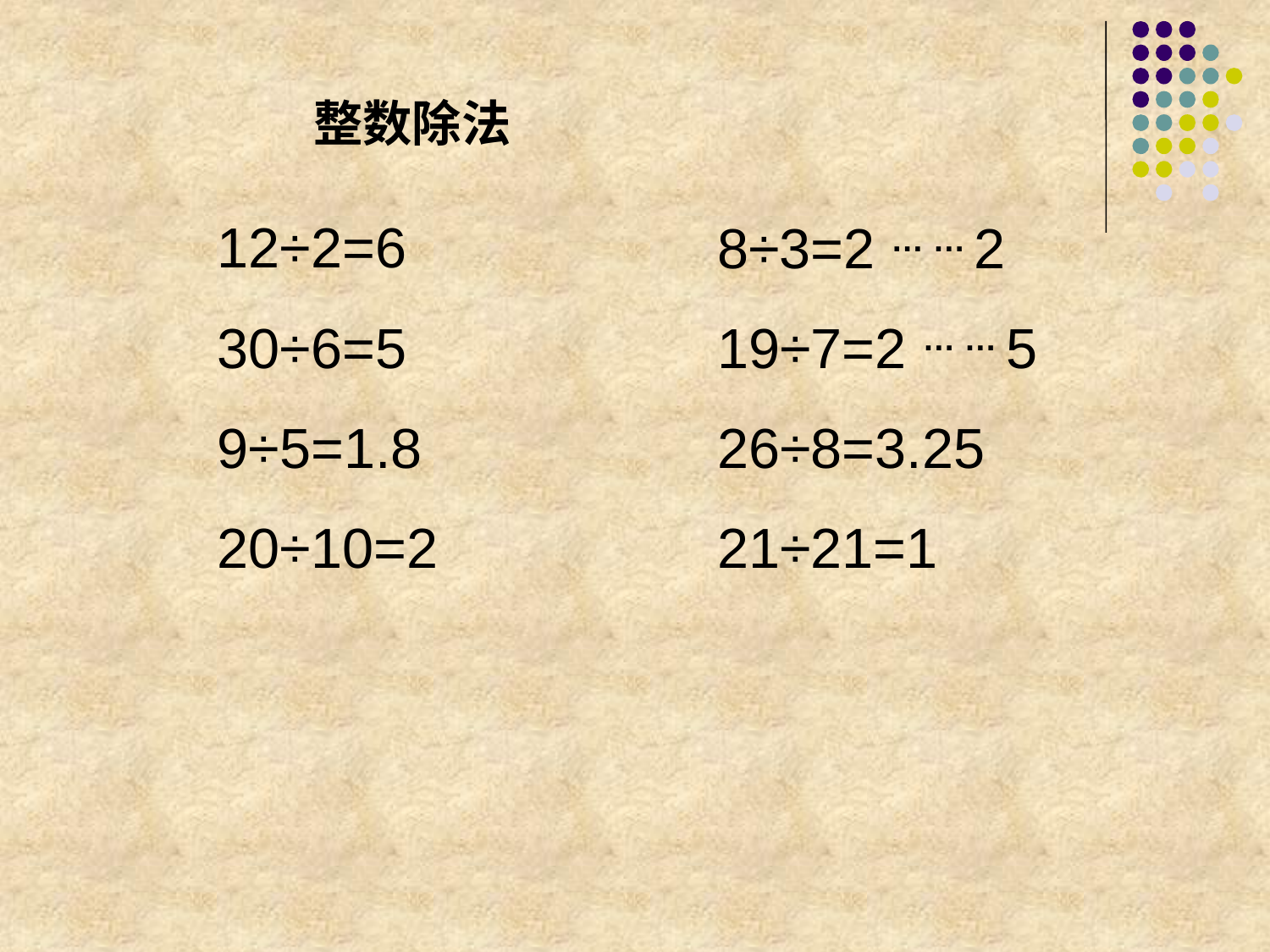

整数除法
12÷2=6
8÷3=2 … … 2

30÷6=5
19÷7=2 … … 5
9÷5=1.8
26÷8=3.25
20÷10=2
21÷21=1